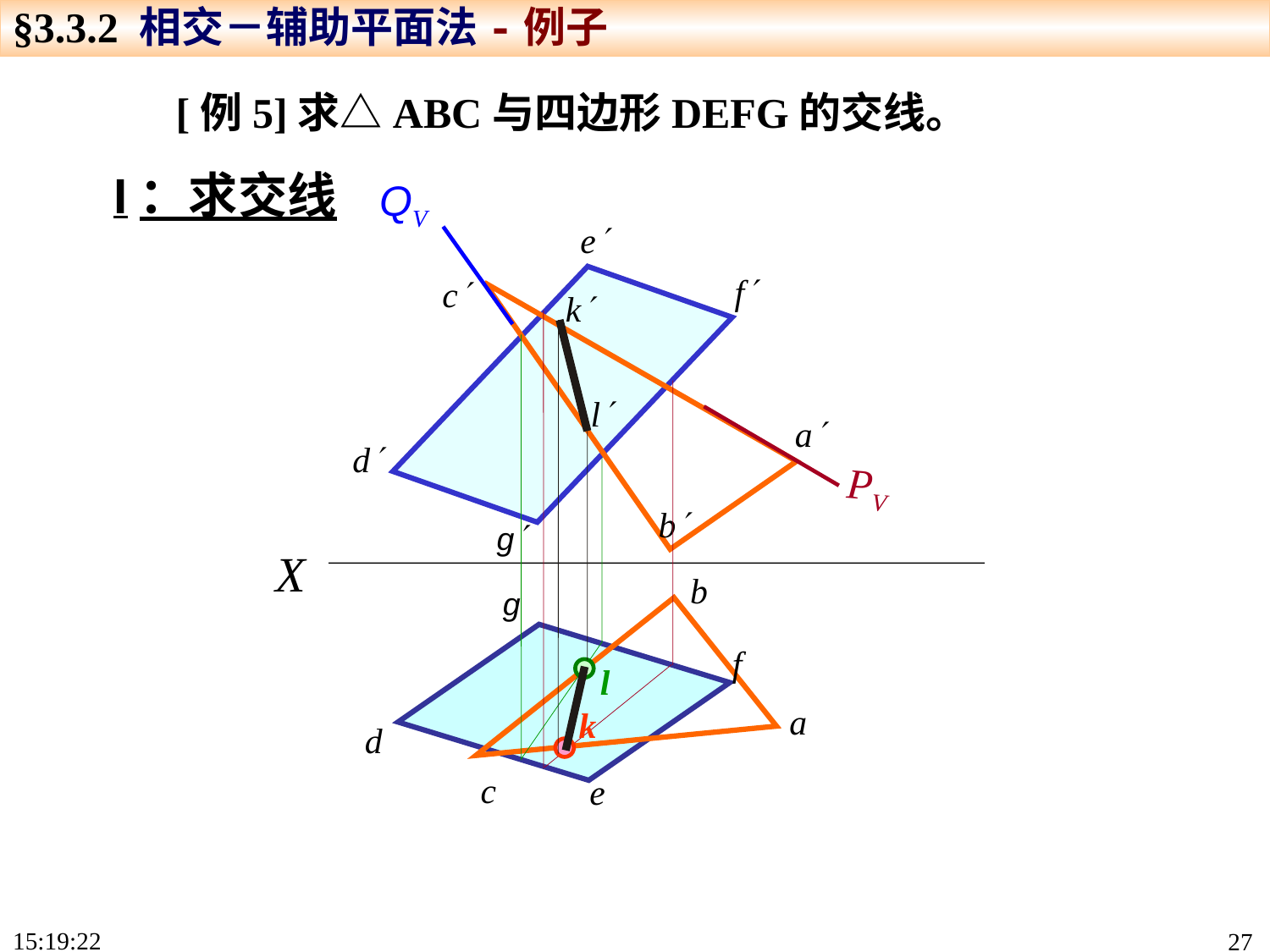

§3.3.2 相交－辅助平面法-例子
[例5]求△ABC与四边形DEFG的交线。
I：求交线
QV

e′
f′

c′
k′

l′

a′

PV
d′

b′
g′
X
b

g

f

l

a
k

d
c
e
15:19:22
27